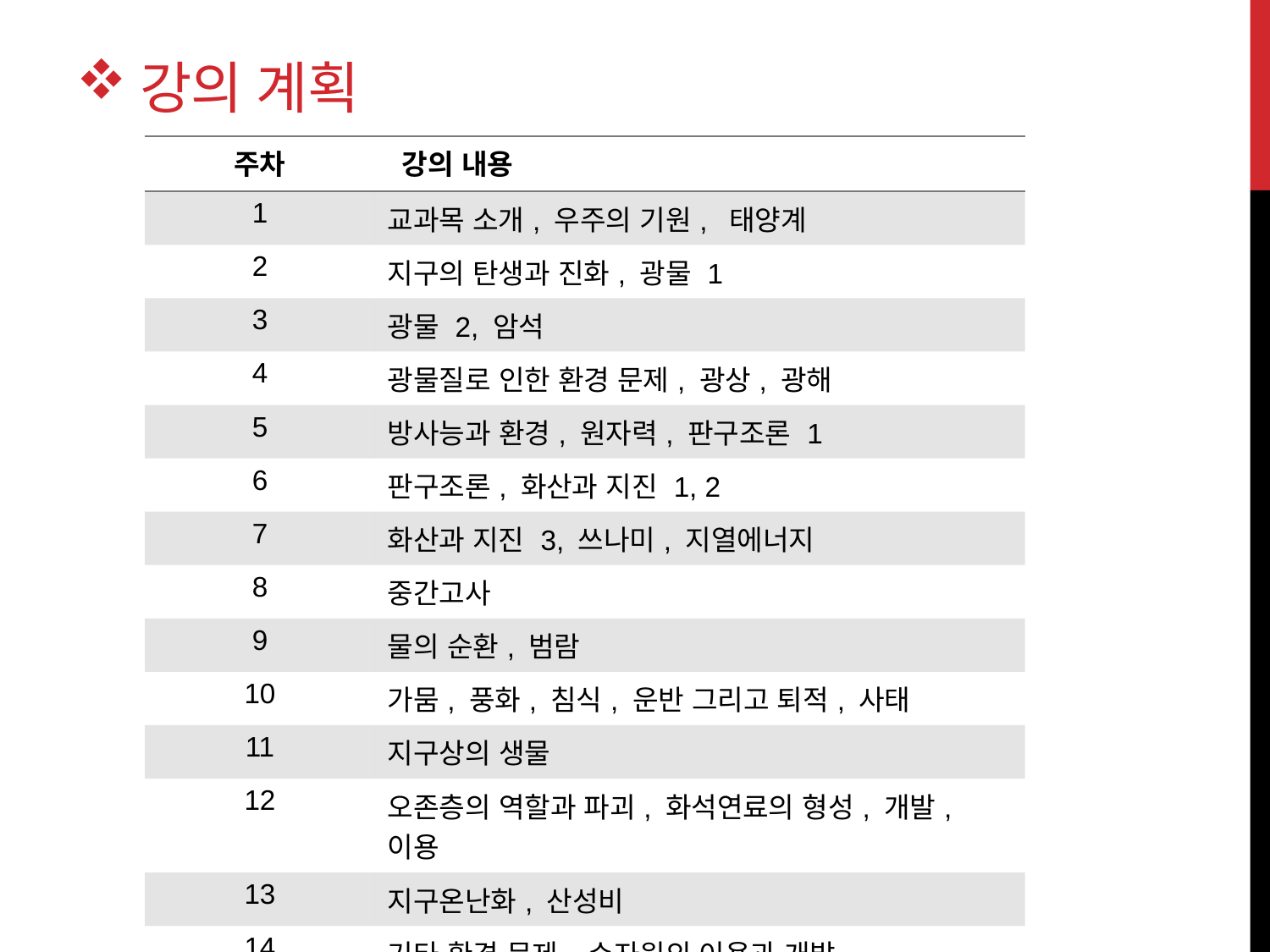

# 강의 계획
| 주차 | 강의 내용 |
| --- | --- |
| 1 | 교과목 소개, 우주의 기원, 태양계 |
| 2 | 지구의 탄생과 진화, 광물 1 |
| 3 | 광물 2, 암석 |
| 4 | 광물질로 인한 환경 문제, 광상, 광해 |
| 5 | 방사능과 환경, 원자력, 판구조론 1 |
| 6 | 판구조론, 화산과 지진 1, 2 |
| 7 | 화산과 지진 3, 쓰나미, 지열에너지 |
| 8 | 중간고사 |
| 9 | 물의 순환, 범람 |
| 10 | 가뭄, 풍화, 침식, 운반 그리고 퇴적, 사태 |
| 11 | 지구상의 생물 |
| 12 | 오존층의 역할과 파괴, 화석연료의 형성, 개발, 이용 |
| 13 | 지구온난화, 산성비 |
| 14 | 기타 환경 문제, 수자원의 이용과 개발 |
| 15 | 기말 고사 |